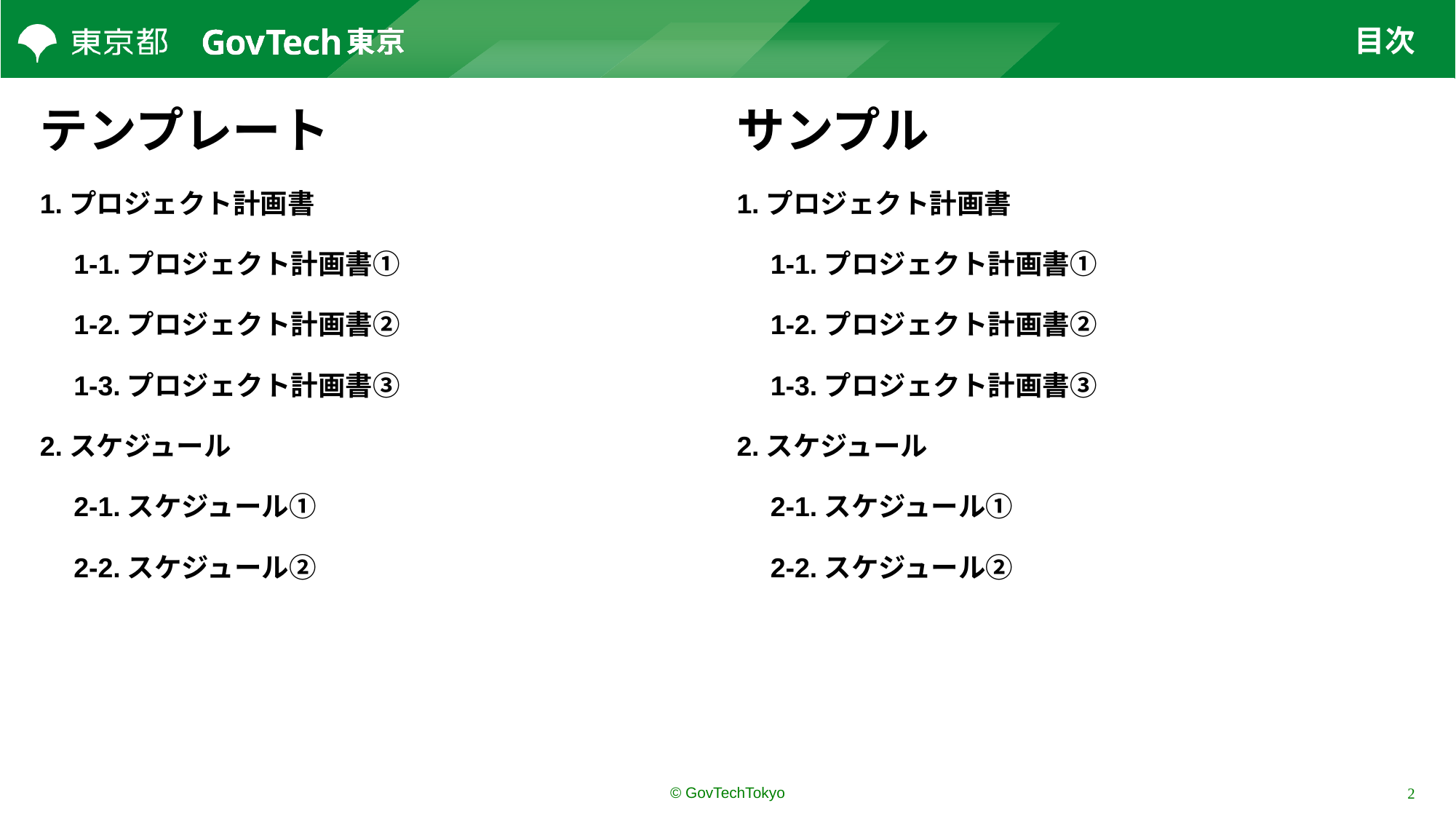

# 目次
テンプレート
1.プロジェクト計画書
　1-1.プロジェクト計画書①
　1-2.プロジェクト計画書②
　1-3.プロジェクト計画書③
2.スケジュール
　2-1.スケジュール①
　2-2.スケジュール②
サンプル
1.プロジェクト計画書
　1-1.プロジェクト計画書①
　1-2.プロジェクト計画書②
　1-3.プロジェクト計画書③
2.スケジュール
　2-1.スケジュール①
　2-2.スケジュール②

© GovTechTokyo
2